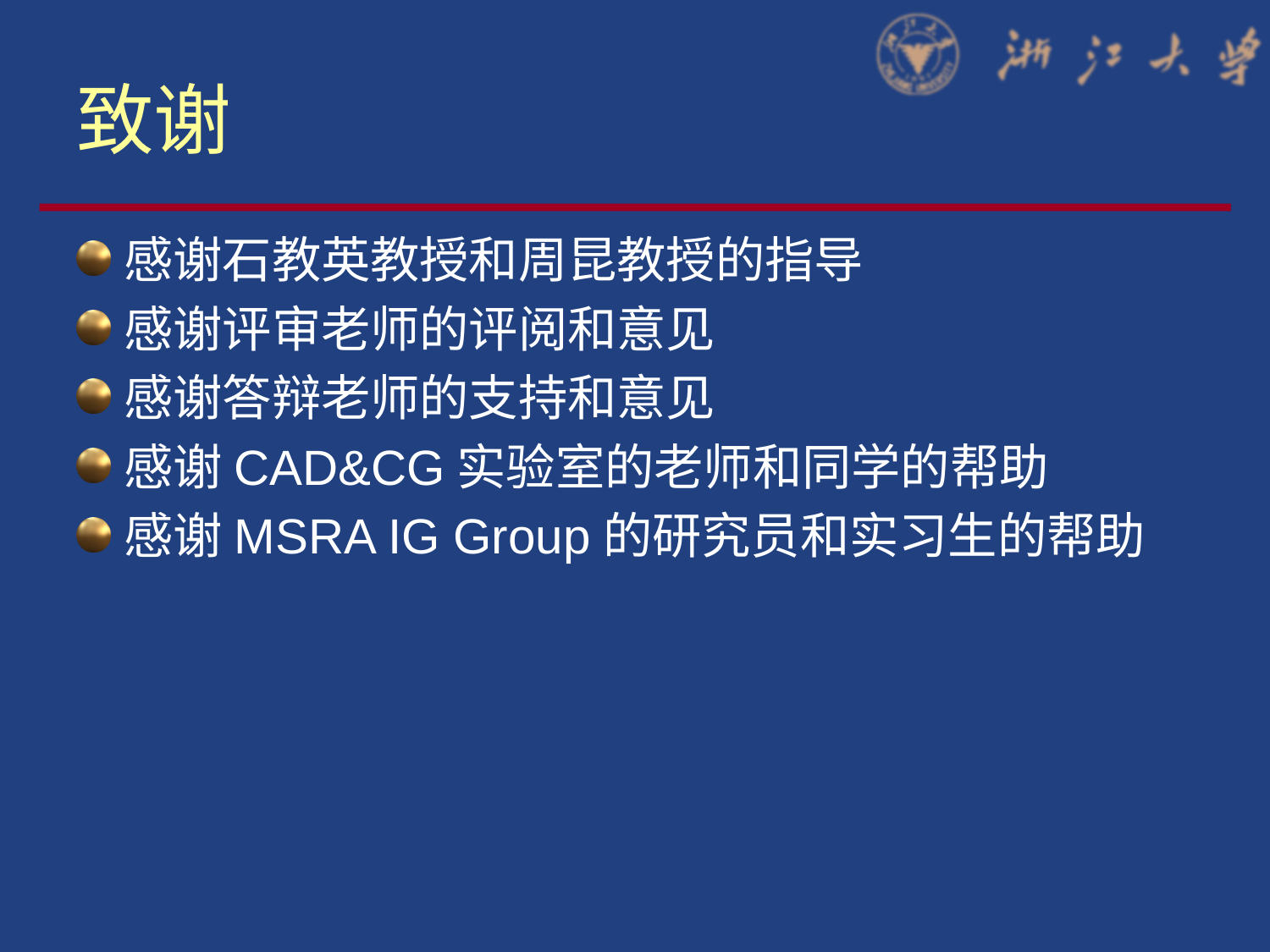

# 致谢
感谢石教英教授和周昆教授的指导
感谢评审老师的评阅和意见
感谢答辩老师的支持和意见
感谢CAD&CG实验室的老师和同学的帮助
感谢MSRA IG Group的研究员和实习生的帮助